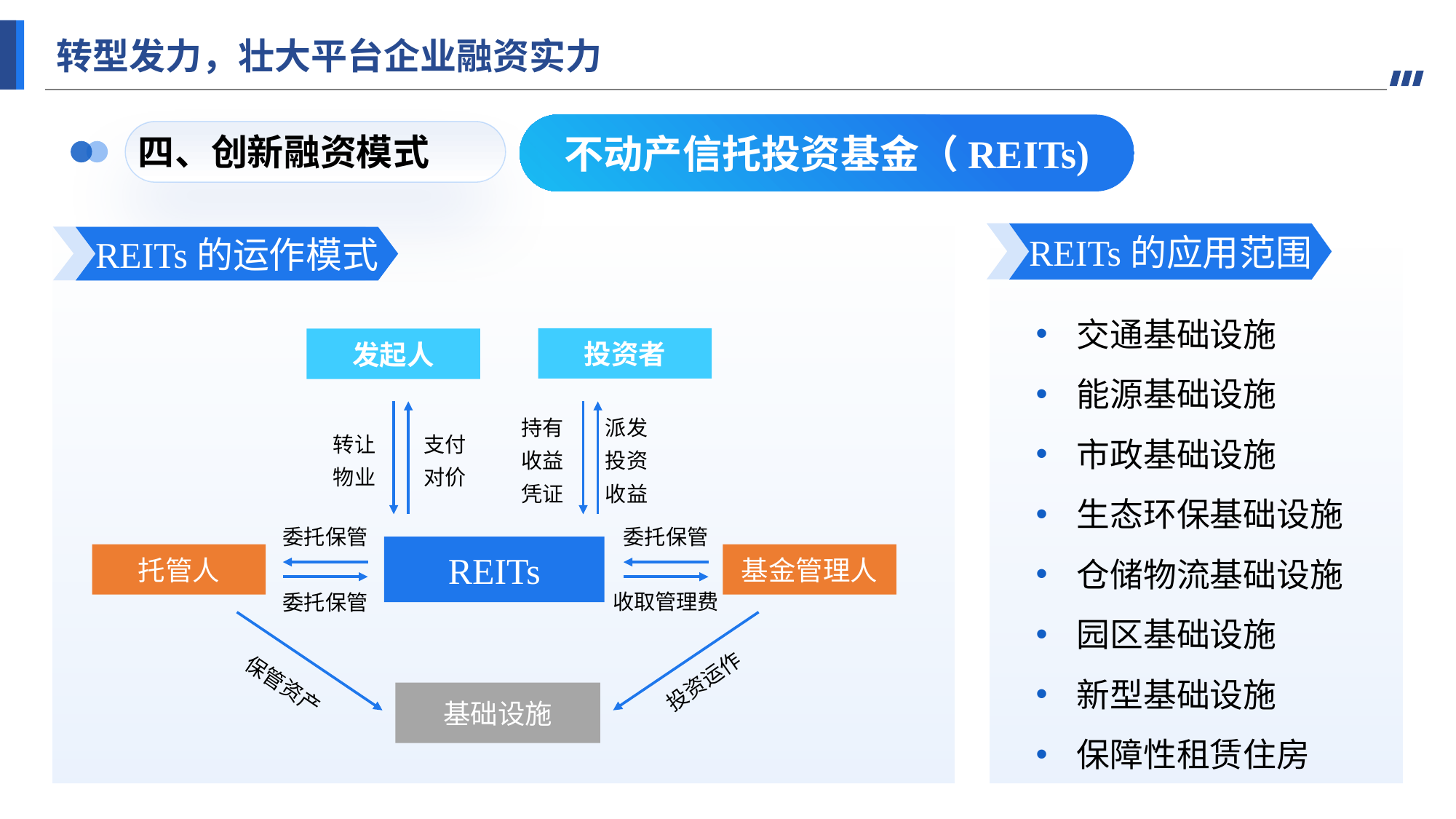

转型发力，壮大平台企业融资实力

不动产信托投资基金（REITs)

四、创新融资模式

REITs的应用范围

交通基础设施
能源基础设施
市政基础设施
生态环保基础设施
仓储物流基础设施
园区基础设施
新型基础设施
保障性租赁住房

REITs的运作模式
投资者
发起人
持有收益凭证
派发投资收益
转让物业
支付对价
委托保管
委托保管
REITs
托管人
基金管理人
收取管理费
委托保管
投资运作
保管资产
基础设施